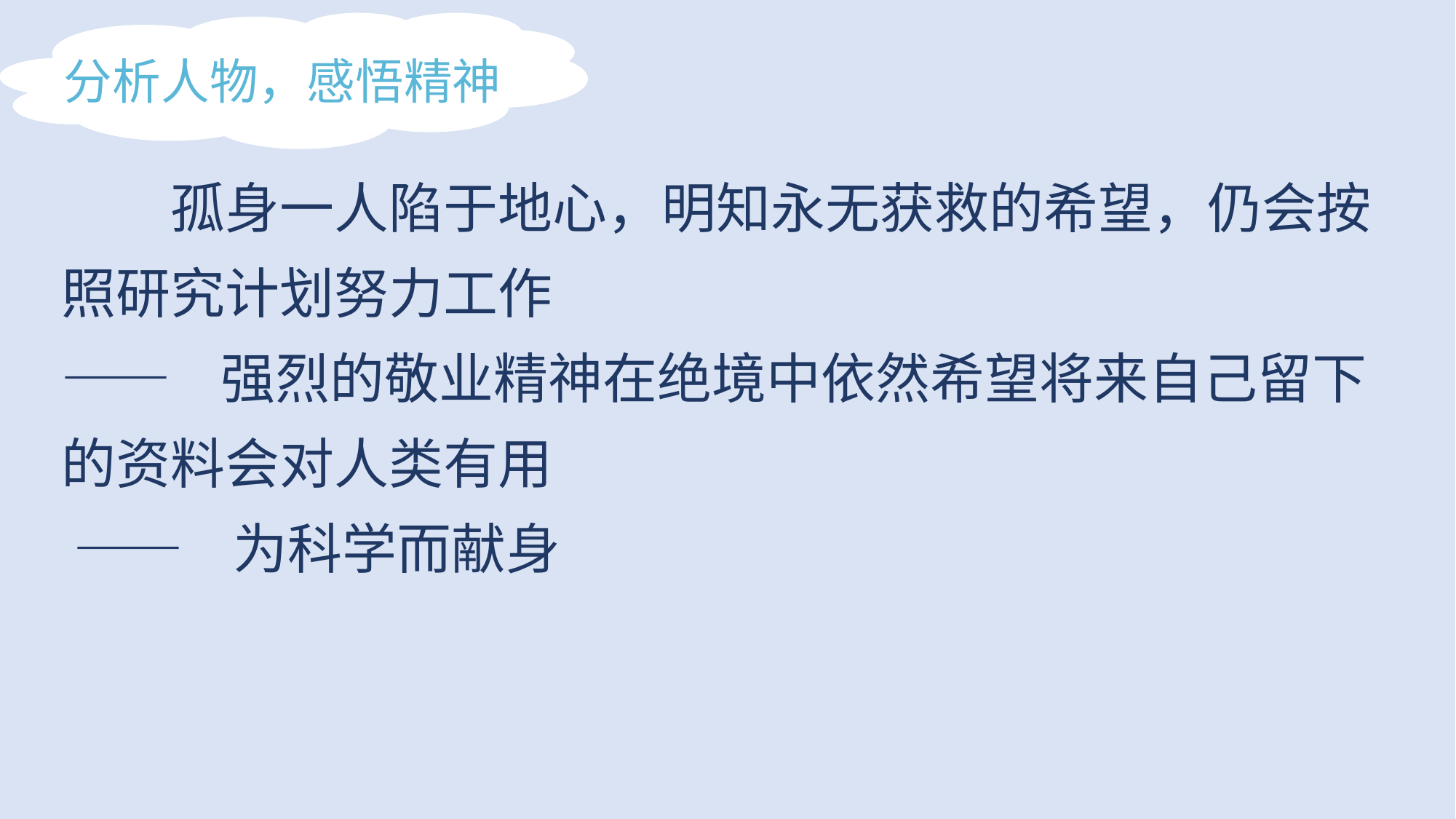

分析人物，感悟精神
	孤身一人陷于地心，明知永无获救的希望，仍会按照研究计划努力工作
——   强烈的敬业精神在绝境中依然希望将来自己留下的资料会对人类有用
 ——   为科学而献身